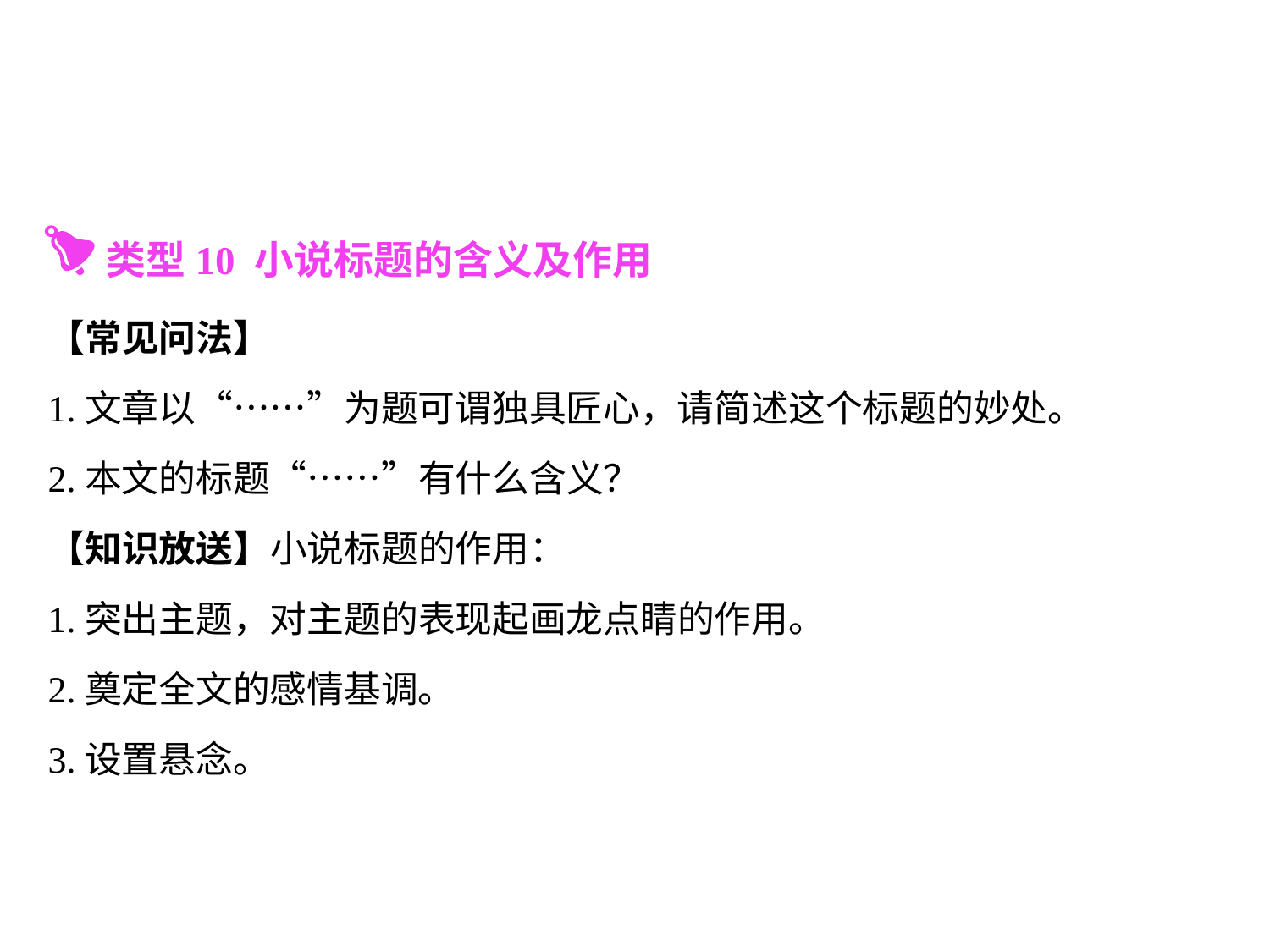

类型10 小说标题的含义及作用

【常见问法】
1.文章以“……”为题可谓独具匠心，请简述这个标题的妙处。
2.本文的标题“……”有什么含义？
【知识放送】小说标题的作用：
1.突出主题，对主题的表现起画龙点睛的作用。
2.奠定全文的感情基调。
3.设置悬念。